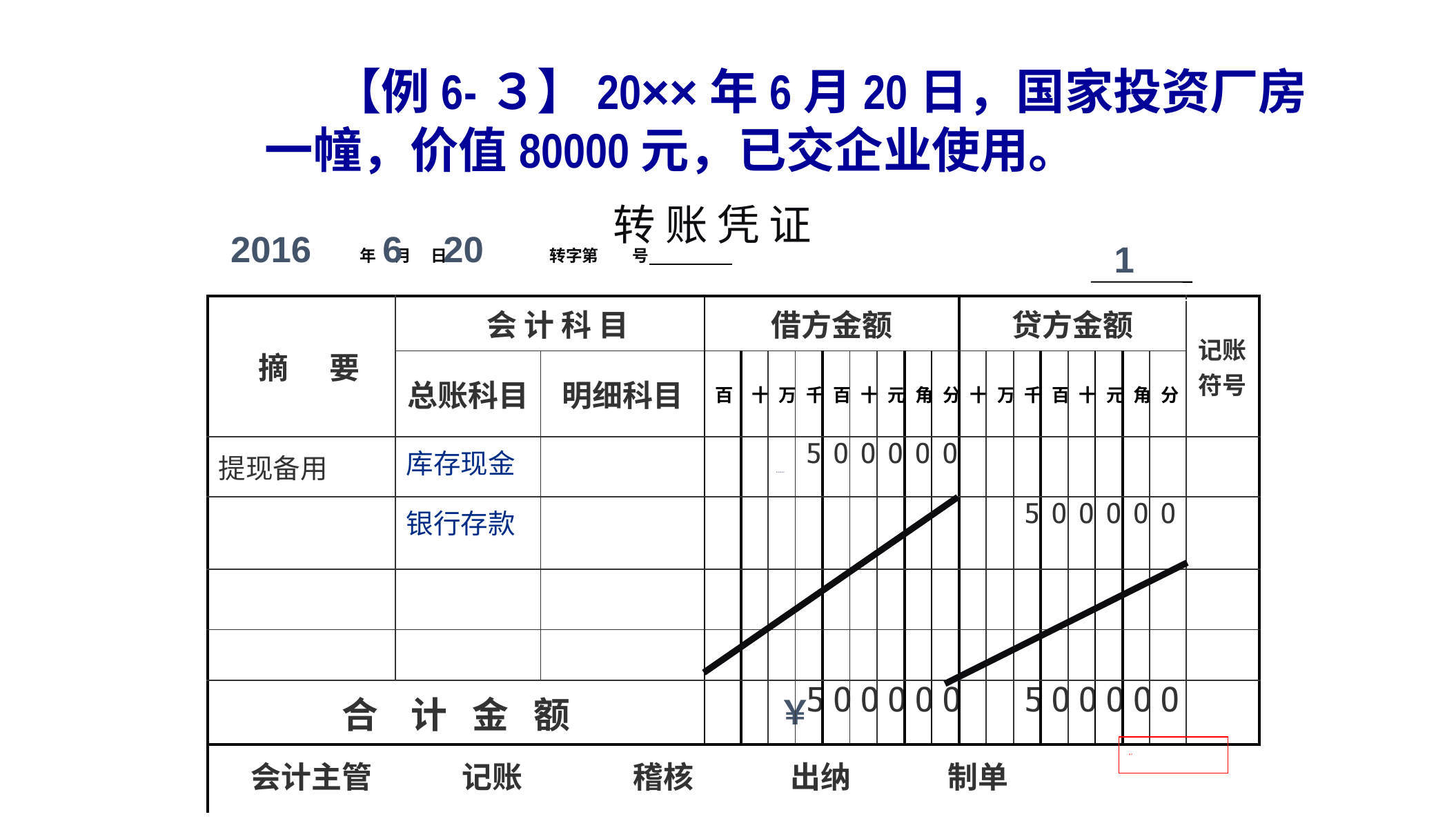

【例6-３】20××年6月20日，国家投资厂房一幢，价值80000元，已交企业使用。
# 转 账 凭 证
   2016       6    20
                                        年     月     日                           转字第         号
   1

|  | 摘 要 | 会 计 科 目 |  | 借方金额 |  |  |  |  |  |  |  |  | 贷方金额 |  |  |  |  |  |  |  | 记账符号 |
| --- | --- | --- | --- | --- | --- | --- | --- | --- | --- | --- | --- | --- | --- | --- | --- | --- | --- | --- | --- | --- | --- |
|  |  | 总账科目 | 明细科目 | 百 | 十 | 万 | 千 | 百 | 十 | 元 | 角 | 分 | 十 | 万 | 千 | 百 | 十 | 元 | 角 | 分 |  |
|  | 提现备用 | 库存现金 |  |  |  |  | 5 | 0 | 0 | 0 | 0 | 0 |  |  |  |  |  |  |  |  |  |
|  |  | 银行存款 |  |  |  |  |  |  |  |  |  |  |  |  | 5 | 0 | 0 | 0 | 0 | 0 |  |
|  |  |  |  |  |  |  |  |  |  |  |  |  |  |  |  |  |  |  |  |  |  |
|  |  |  |  |  |  |  |  |  |  |  |  |  |  |  |  |  |  |  |  |  |  |
|  | 合 计 金 额 |  |  |  |  | ￥ | 5 | 0 | 0 | 0 | 0 | 0 |  |  | 5 | 0 | 0 | 0 | 0 | 0 |  |
|  | 会计主管 记账 稽核 出纳 制单 |  |  |  |  |  |  |  |  |  |  |  |  |  |  |  |  |  |  |  |  |

  8 0 0 0 0 0 0 0

翟  文